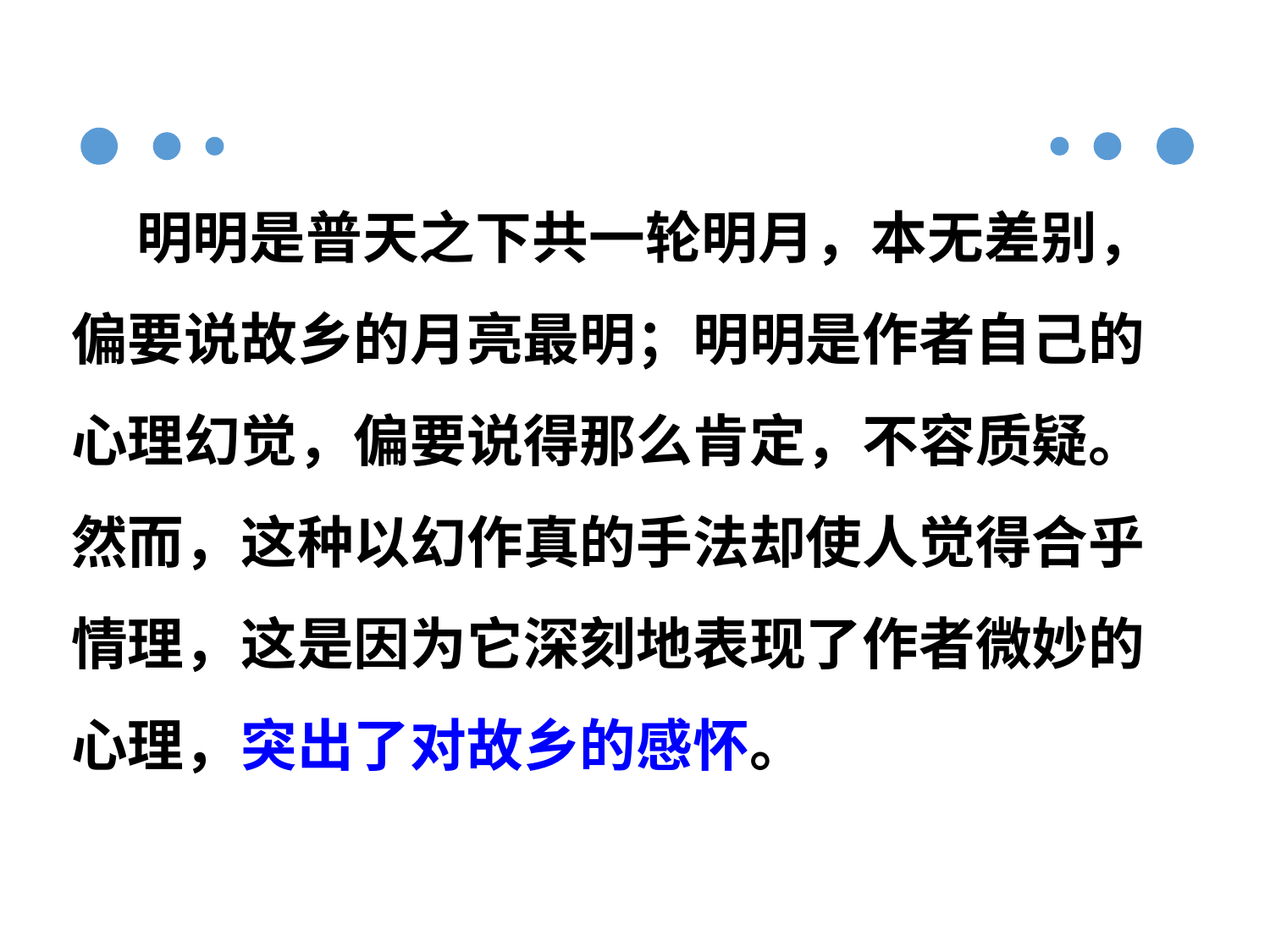

明明是普天之下共一轮明月，本无差别，偏要说故乡的月亮最明；明明是作者自己的心理幻觉，偏要说得那么肯定，不容质疑。然而，这种以幻作真的手法却使人觉得合乎情理，这是因为它深刻地表现了作者微妙的心理，突出了对故乡的感怀。